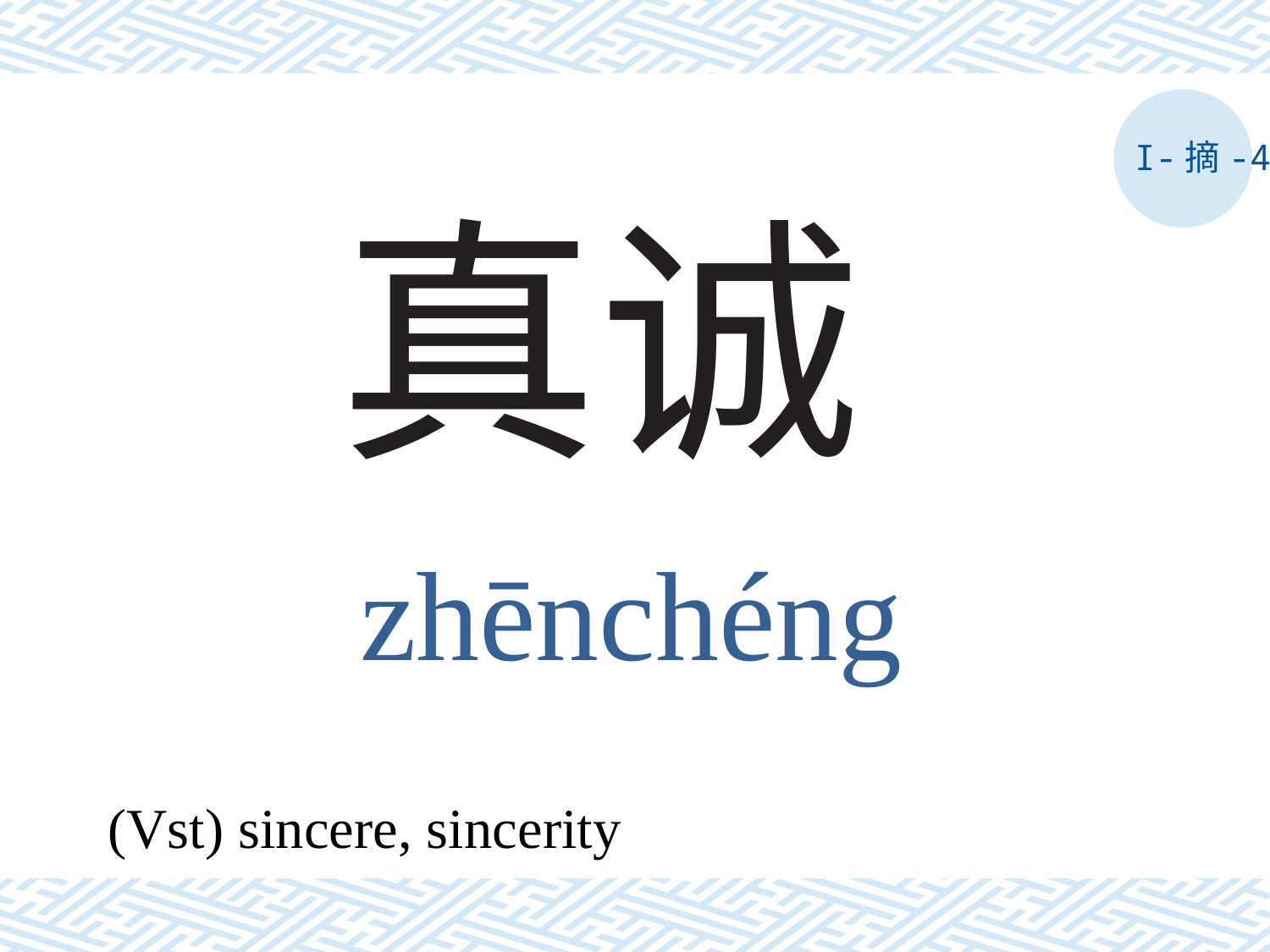

I-摘-4

# 真诚
zhēnchéng
(Vst) sincere, sincerity